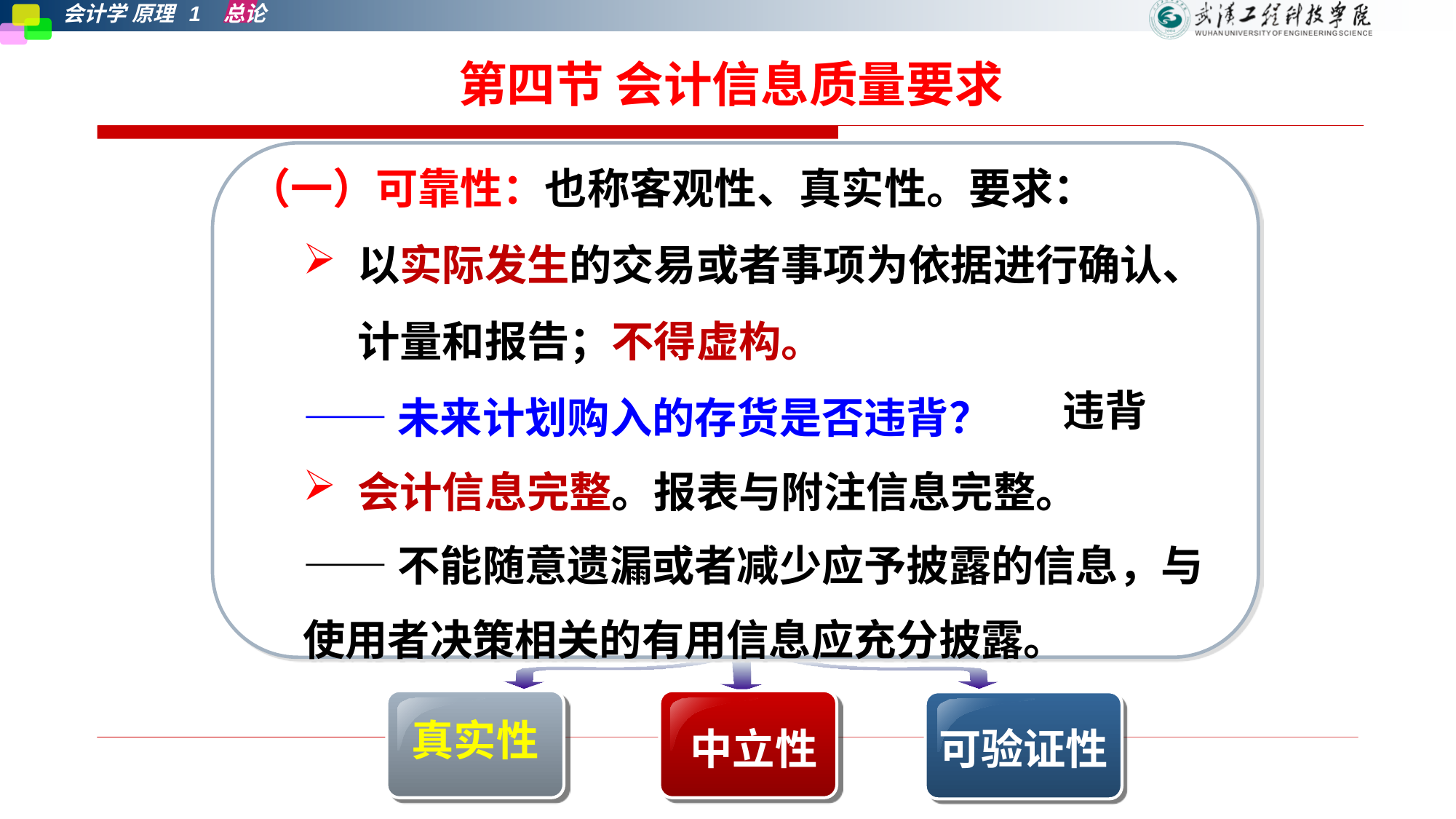

1.可靠性
第四节 会计信息质量要求
（一）可靠性：也称客观性、真实性。要求：
以实际发生的交易或者事项为依据进行确认、计量和报告；不得虚构。
——未来计划购入的存货是否违背？
会计信息完整。报表与附注信息完整。
——不能随意遗漏或者减少应予披露的信息，与使用者决策相关的有用信息应充分披露。
违背

真实性
中立性
可验证性